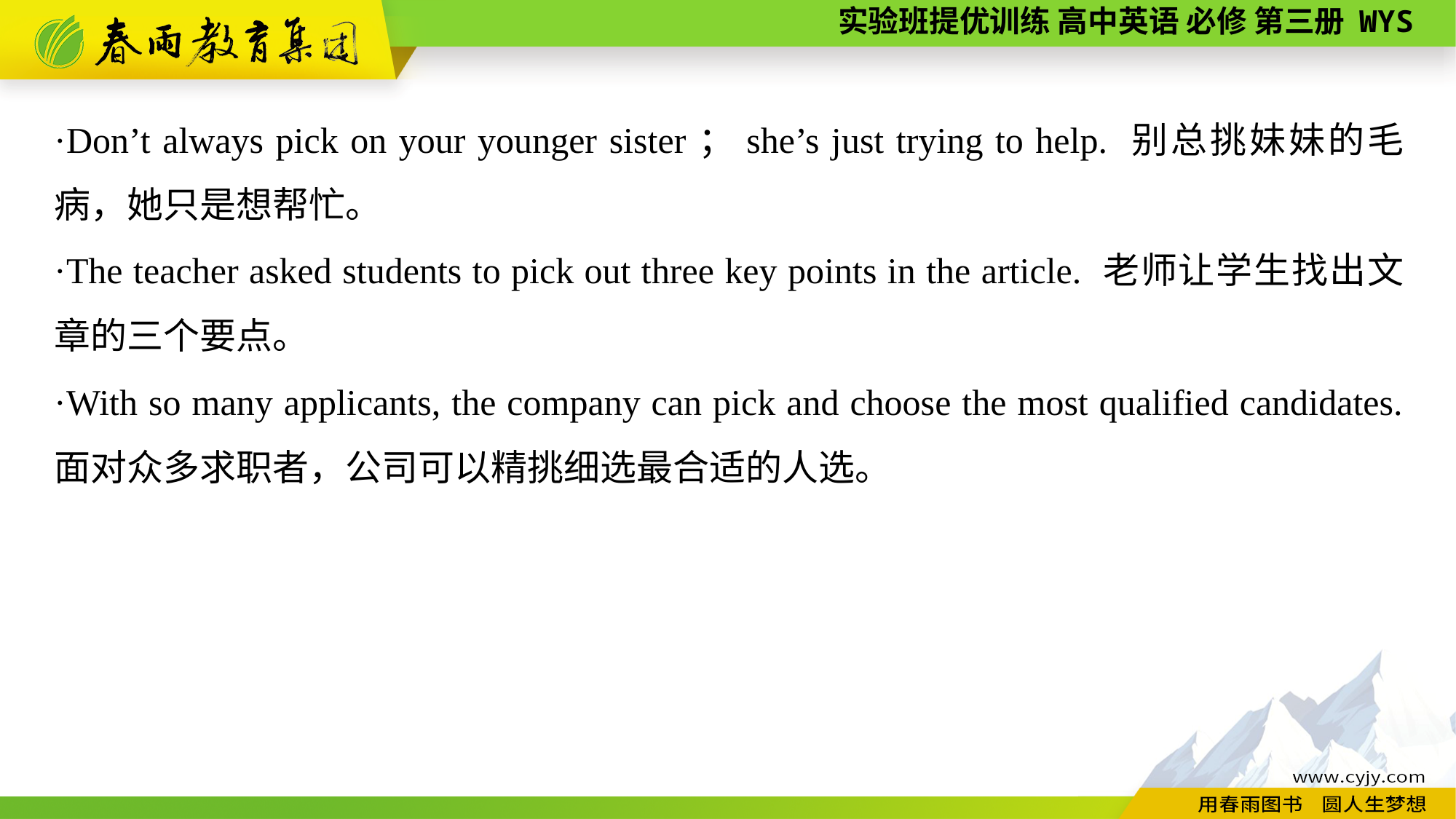

·Don’t always pick on your younger sister；she’s just trying to help. 别总挑妹妹的毛病，她只是想帮忙。
·The teacher asked students to pick out three key points in the article. 老师让学生找出文章的三个要点。
·With so many applicants, the company can pick and choose the most qualified candidates. 面对众多求职者，公司可以精挑细选最合适的人选。